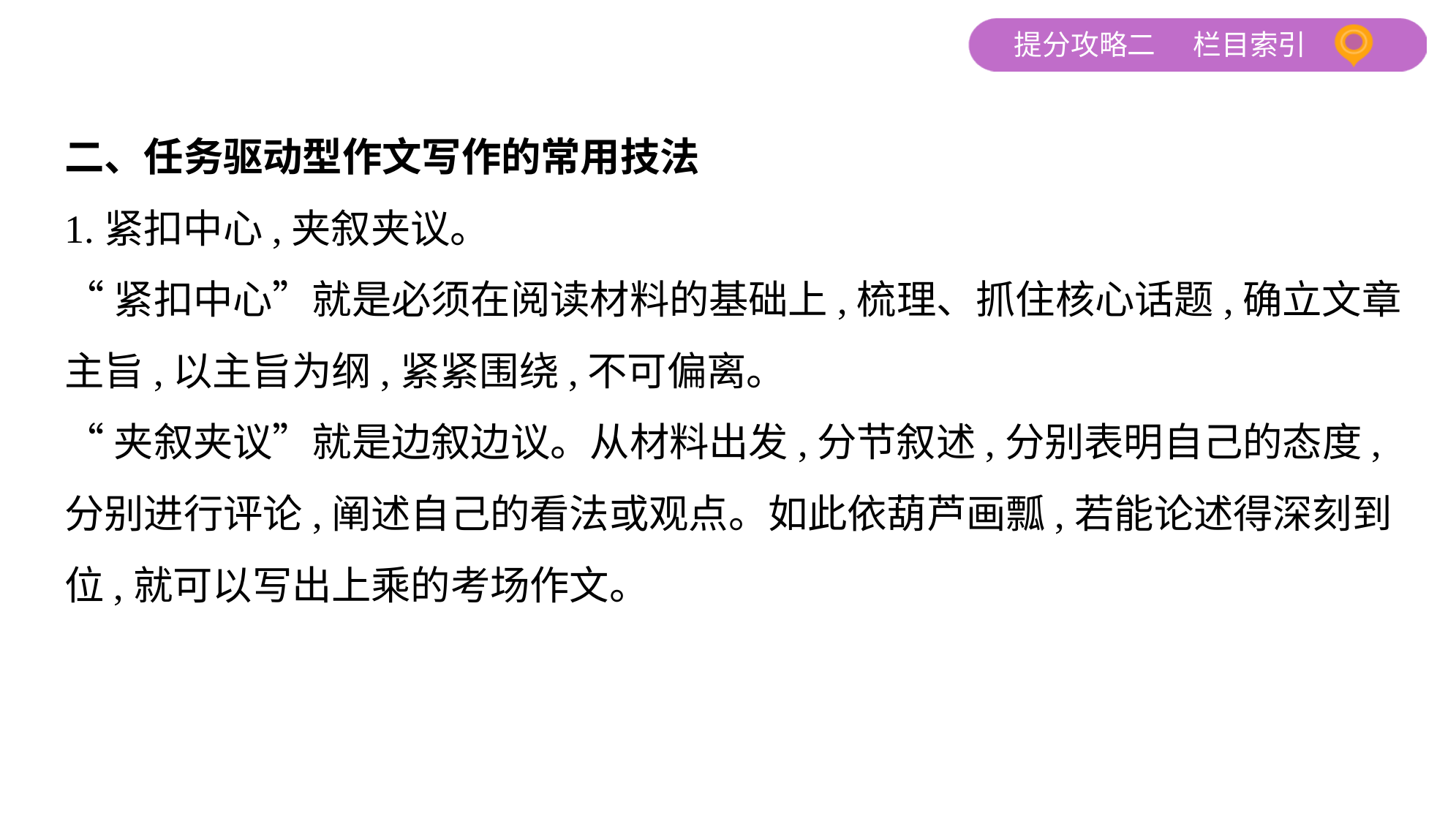

二、任务驱动型作文写作的常用技法
1.紧扣中心,夹叙夹议。
“紧扣中心”就是必须在阅读材料的基础上,梳理、抓住核心话题,确立文章
主旨,以主旨为纲,紧紧围绕,不可偏离。
“夹叙夹议”就是边叙边议。从材料出发,分节叙述,分别表明自己的态度,
分别进行评论,阐述自己的看法或观点。如此依葫芦画瓢,若能论述得深刻到
位,就可以写出上乘的考场作文。